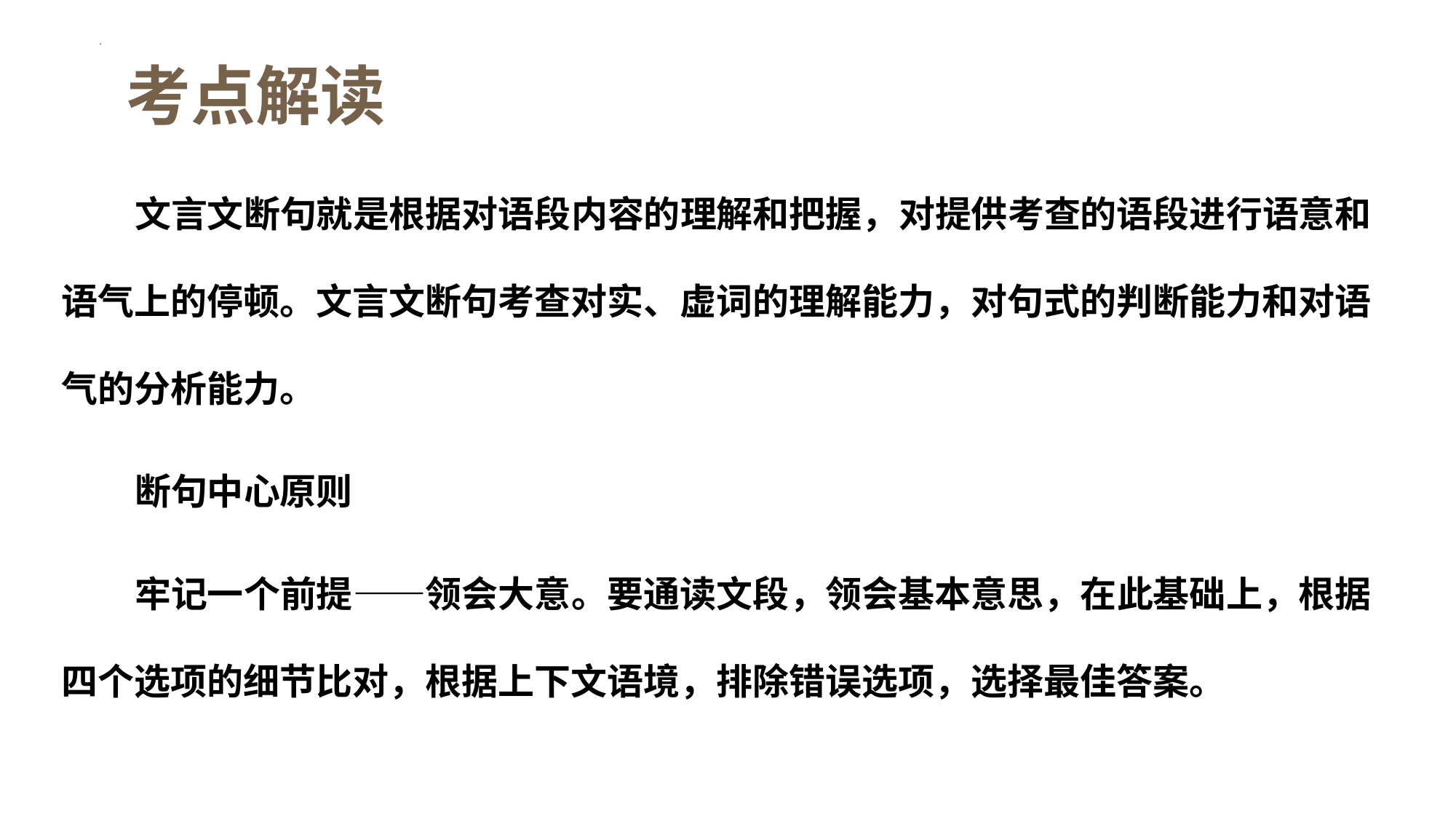

考点解读
文言文断句就是根据对语段内容的理解和把握，对提供考查的语段进行语意和语气上的停顿。文言文断句考查对实、虚词的理解能力，对句式的判断能力和对语气的分析能力。
断句中心原则
牢记一个前提——领会大意。要通读文段，领会基本意思，在此基础上，根据四个选项的细节比对，根据上下文语境，排除错误选项，选择最佳答案。